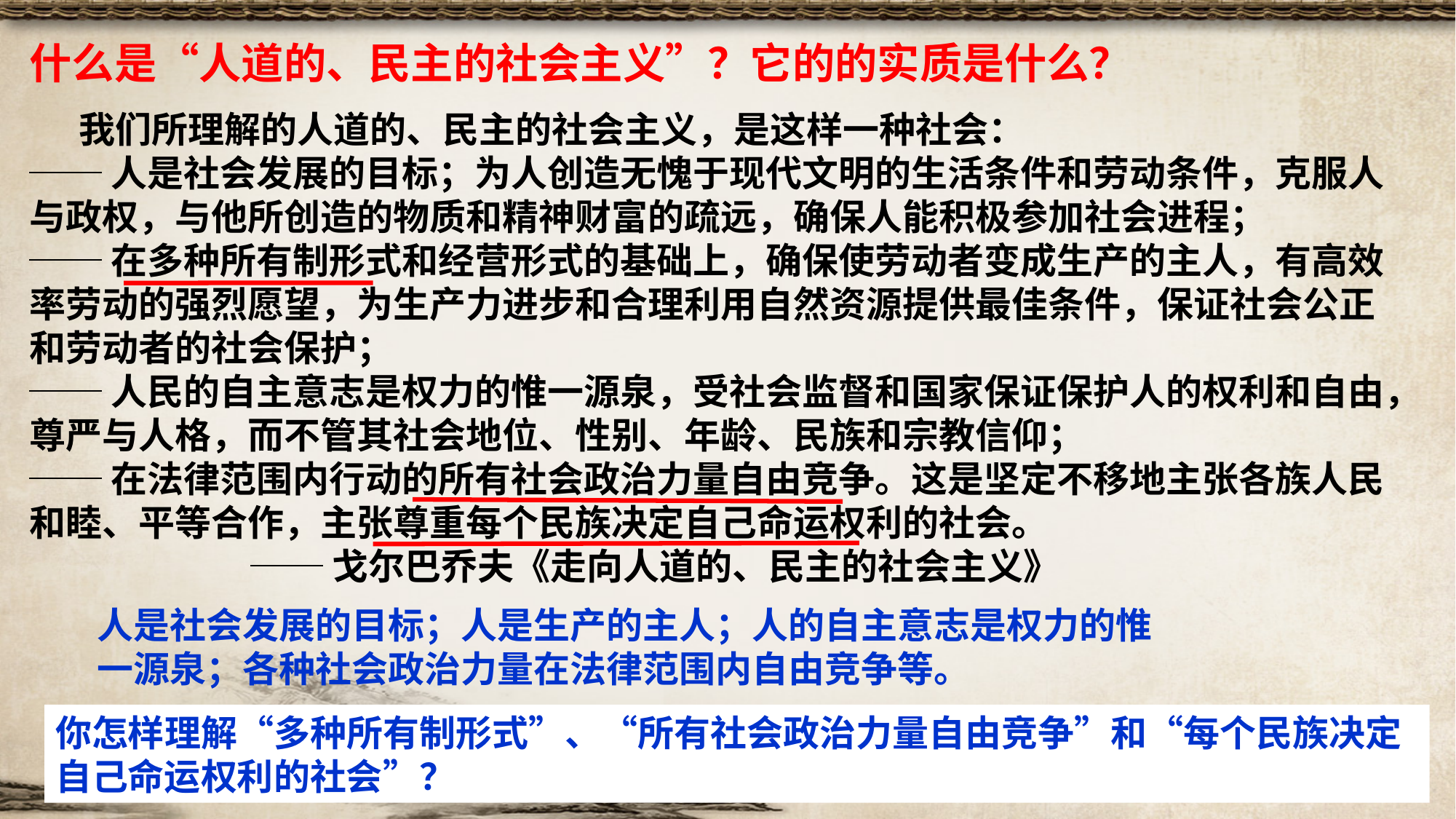

什么是“人道的、民主的社会主义”？它的的实质是什么？
     我们所理解的人道的、民主的社会主义，是这样一种社会：
──人是社会发展的目标；为人创造无愧于现代文明的生活条件和劳动条件，克服人与政权，与他所创造的物质和精神财富的疏远，确保人能积极参加社会进程；
──在多种所有制形式和经营形式的基础上，确保使劳动者变成生产的主人，有高效率劳动的强烈愿望，为生产力进步和合理利用自然资源提供最佳条件，保证社会公正和劳动者的社会保护；
──人民的自主意志是权力的惟一源泉，受社会监督和国家保证保护人的权利和自由，尊严与人格，而不管其社会地位、性别、年龄、民族和宗教信仰；
──在法律范围内行动的所有社会政治力量自由竞争。这是坚定不移地主张各族人民和睦、平等合作，主张尊重每个民族决定自己命运权利的社会。
                           ──戈尔巴乔夫《走向人道的、民主的社会主义》

人是社会发展的目标；人是生产的主人；人的自主意志是权力的惟一源泉；各种社会政治力量在法律范围内自由竞争等。

你怎样理解“多种所有制形式”、“所有社会政治力量自由竞争”和“每个民族决定自己命运权利的社会”？